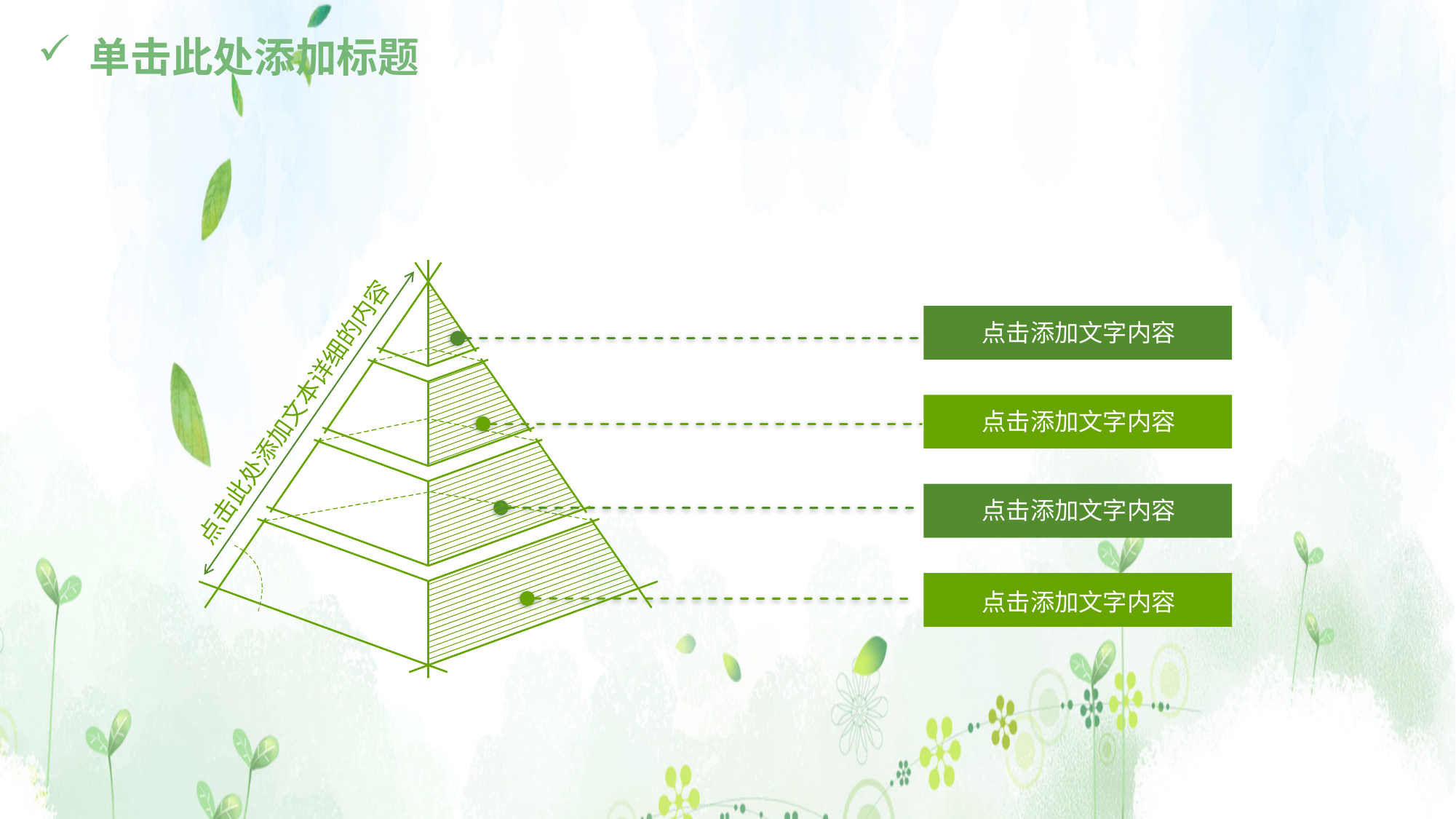

# 单击此处添加标题

点击添加文字内容
点击此处添加文本详细的内容

点击添加文字内容

点击添加文字内容

点击添加文字内容
0.5 秒延迟符，无
意义，可删除.